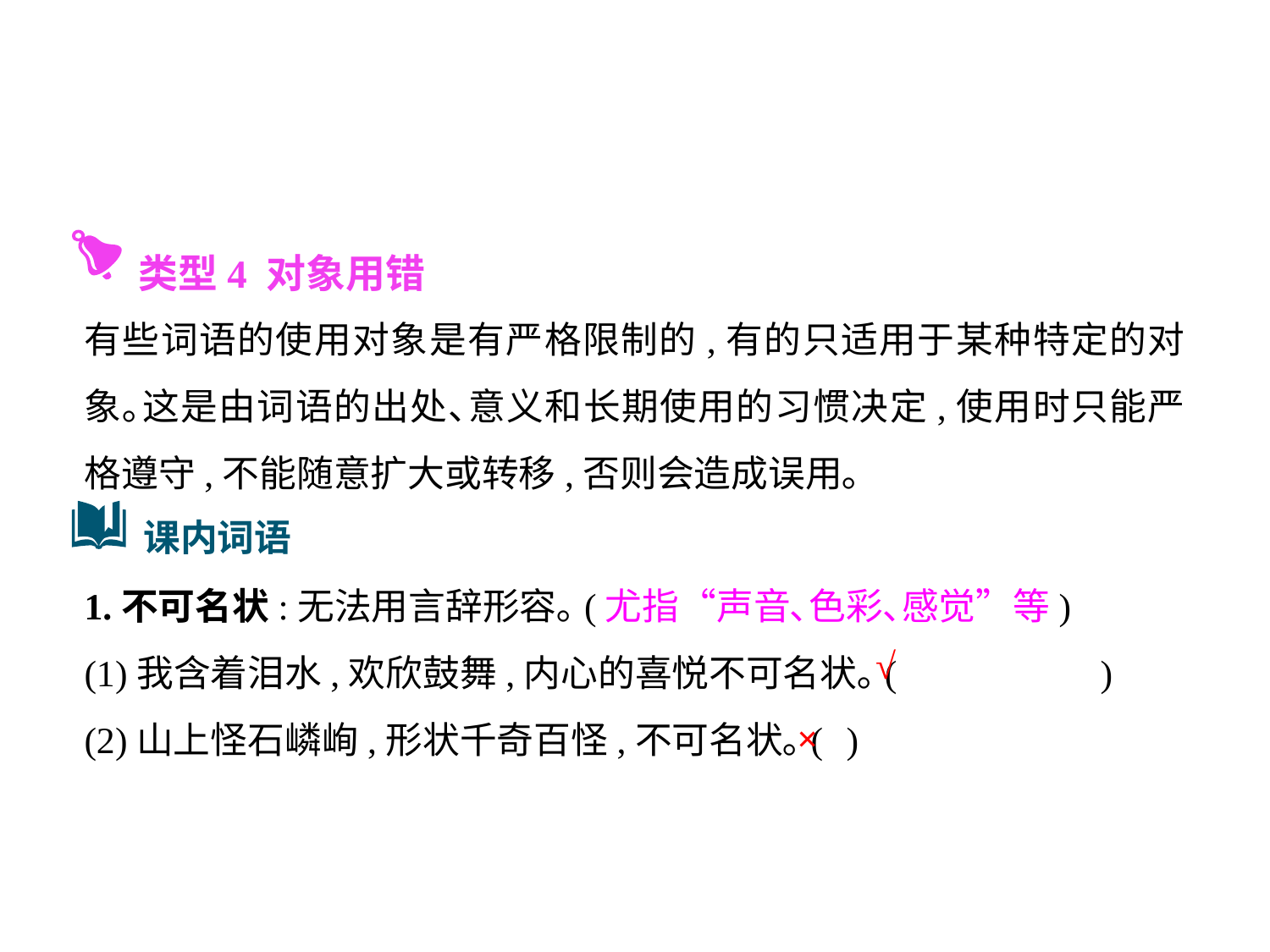

类型4 对象用错

有些词语的使用对象是有严格限制的,有的只适用于某种特定的对象｡这是由词语的出处､意义和长期使用的习惯决定,使用时只能严格遵守,不能随意扩大或转移,否则会造成误用｡

1.不可名状:无法用言辞形容｡(尤指“声音､色彩､感觉”等)
(1)我含着泪水,欢欣鼓舞,内心的喜悦不可名状｡(		)
(2)山上怪石嶙峋,形状千奇百怪,不可名状｡(	)

课内词语
√
×